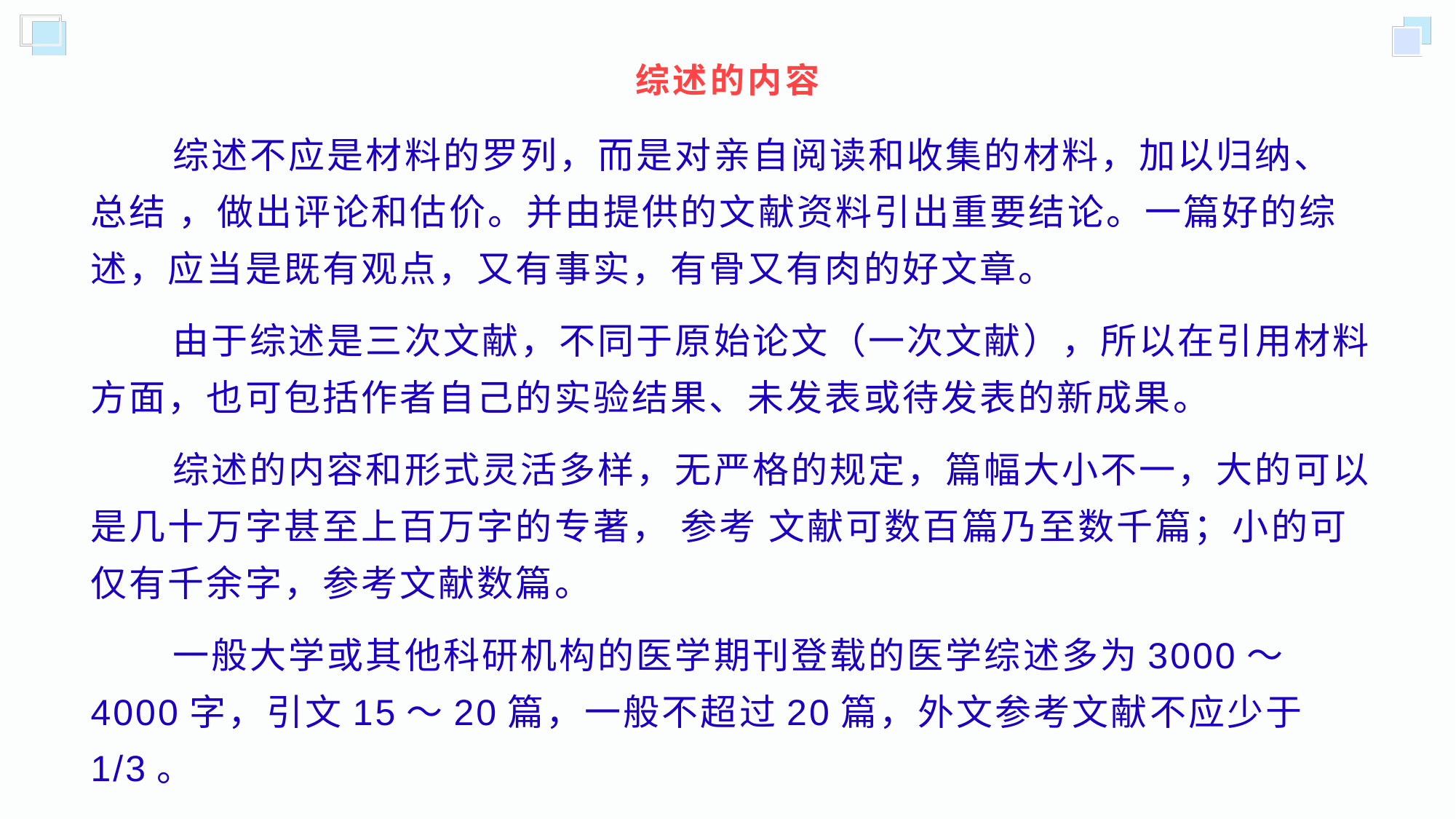

# 综述的内容
       综述不应是材料的罗列，而是对亲自阅读和收集的材料，加以归纳、 总结 ，做出评论和估价。并由提供的文献资料引出重要结论。一篇好的综述，应当是既有观点，又有事实，有骨又有肉的好文章。
       由于综述是三次文献，不同于原始论文（一次文献），所以在引用材料方面，也可包括作者自己的实验结果、未发表或待发表的新成果。
       综述的内容和形式灵活多样，无严格的规定，篇幅大小不一，大的可以是几十万字甚至上百万字的专著， 参考 文献可数百篇乃至数千篇；小的可仅有千余字，参考文献数篇。
       一般大学或其他科研机构的医学期刊登载的医学综述多为3000～4000字，引文15～20篇，一般不超过20篇，外文参考文献不应少于1/3。